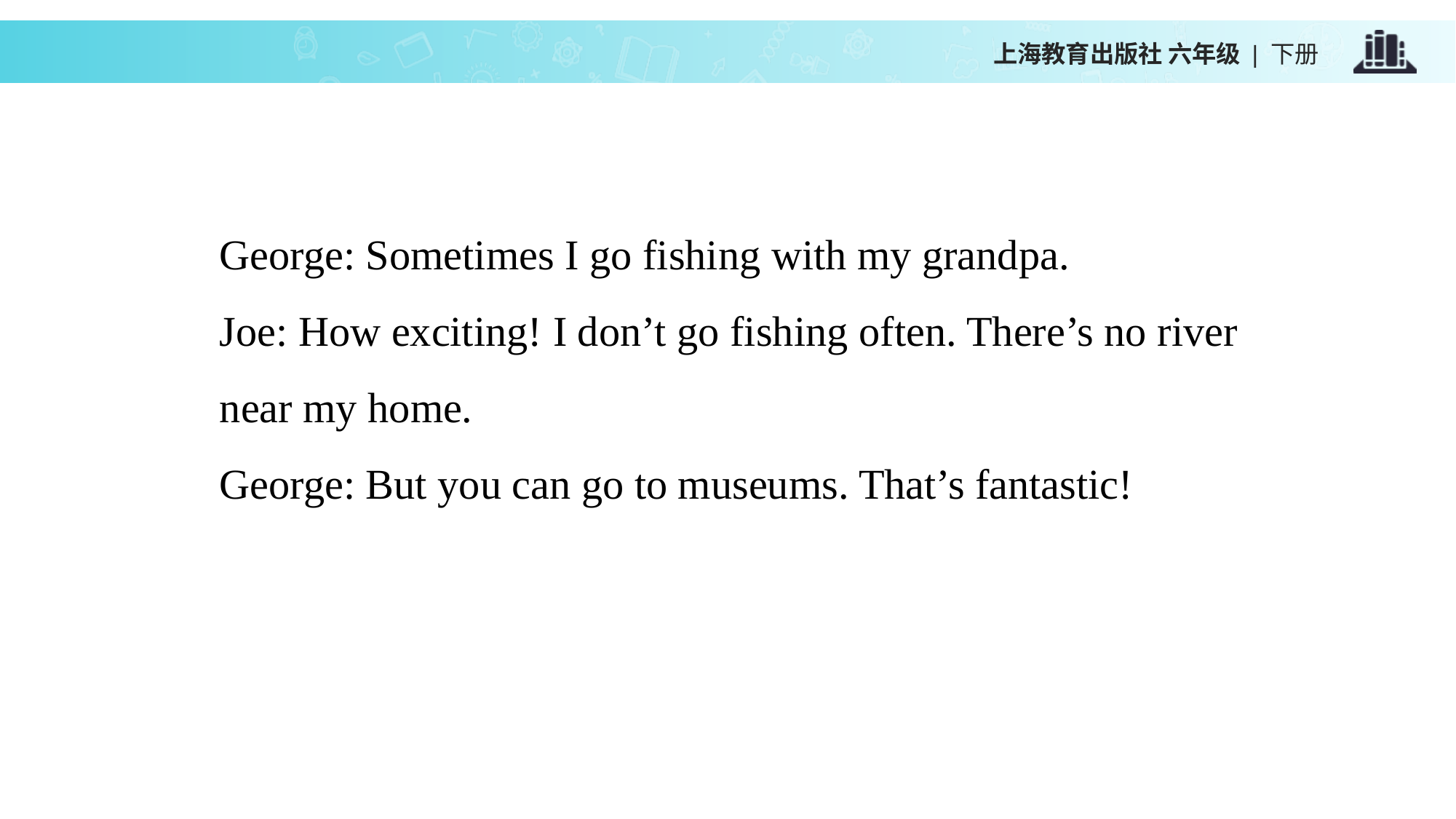

上海教育出版社 六年级 | 下册
George: Sometimes I go fishing with my grandpa.
Joe: How exciting! I don’t go fishing often. There’s no river near my home.
George: But you can go to museums. That’s fantastic!